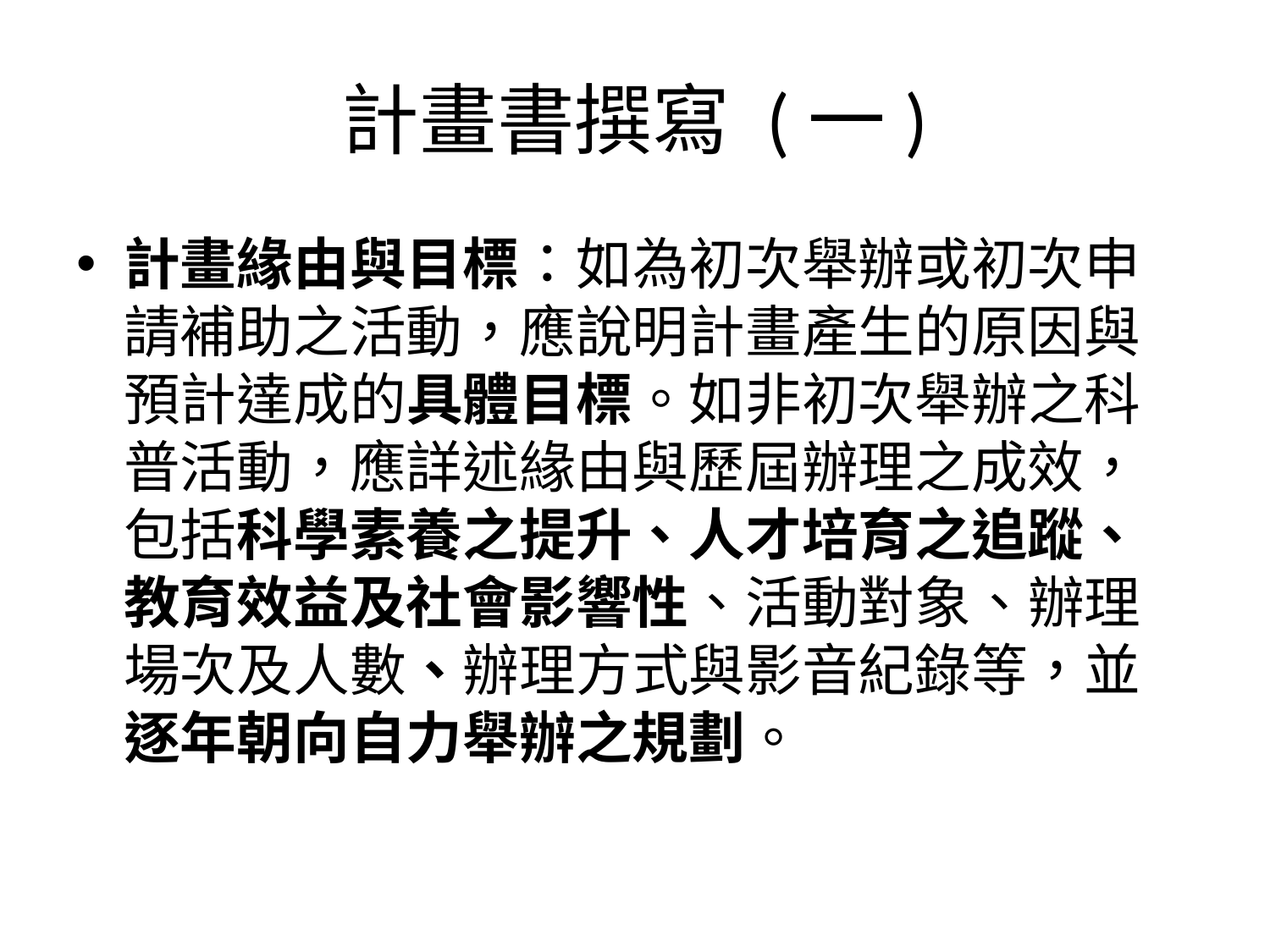

# 計畫書撰寫 (一)
計畫緣由與目標：如為初次舉辦或初次申請補助之活動，應說明計畫產生的原因與預計達成的具體目標。如非初次舉辦之科普活動，應詳述緣由與歷屆辦理之成效，包括科學素養之提升、人才培育之追蹤、教育效益及社會影響性、活動對象、辦理場次及人數、辦理方式與影音紀錄等，並逐年朝向自力舉辦之規劃。